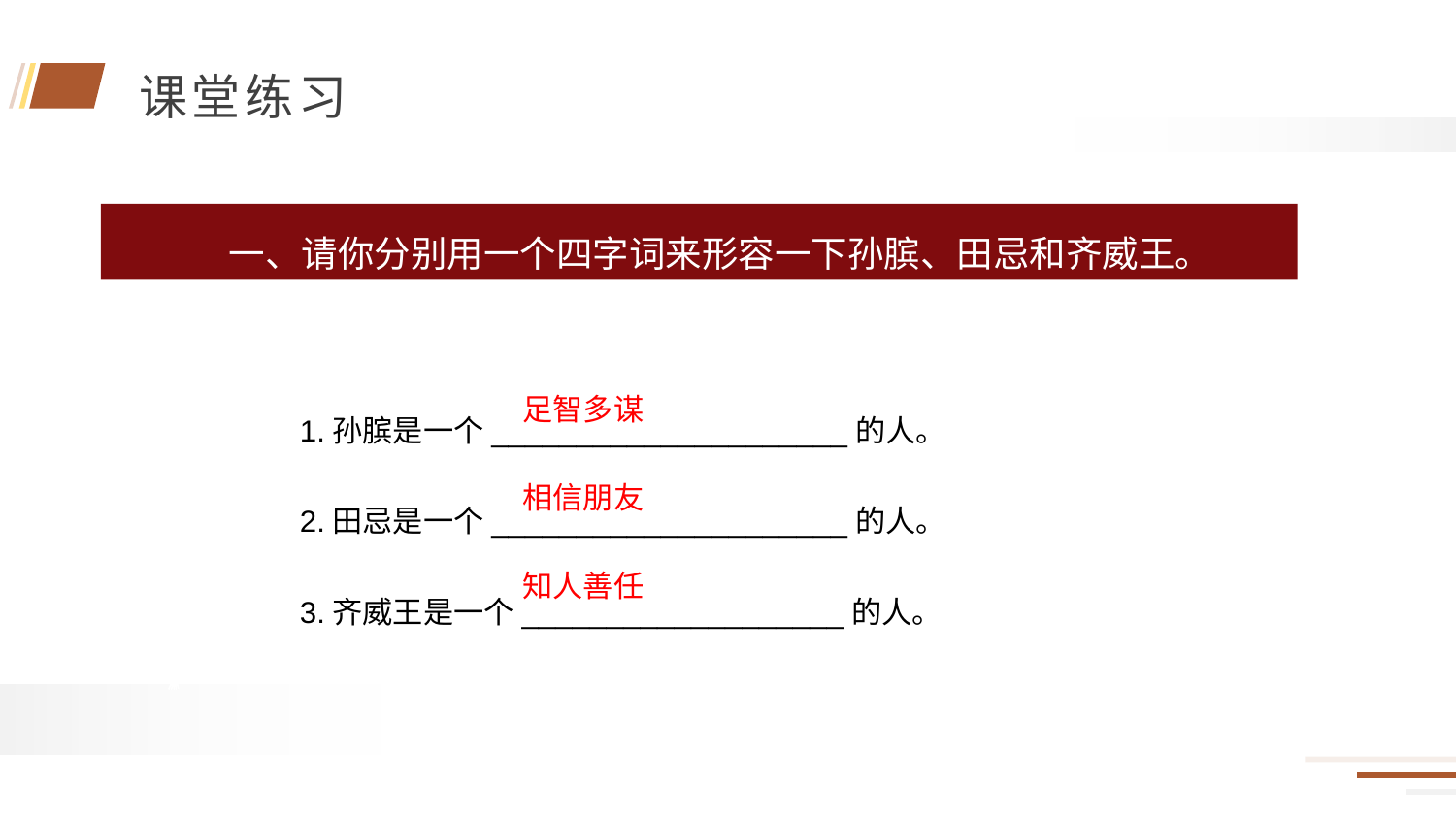

一、请你分别用一个四字词来形容一下孙膑、田忌和齐威王。
1.孙膑是一个_____________________的人。
2.田忌是一个_____________________的人。
3.齐威王是一个___________________的人。
足智多谋
相信朋友
知人善任